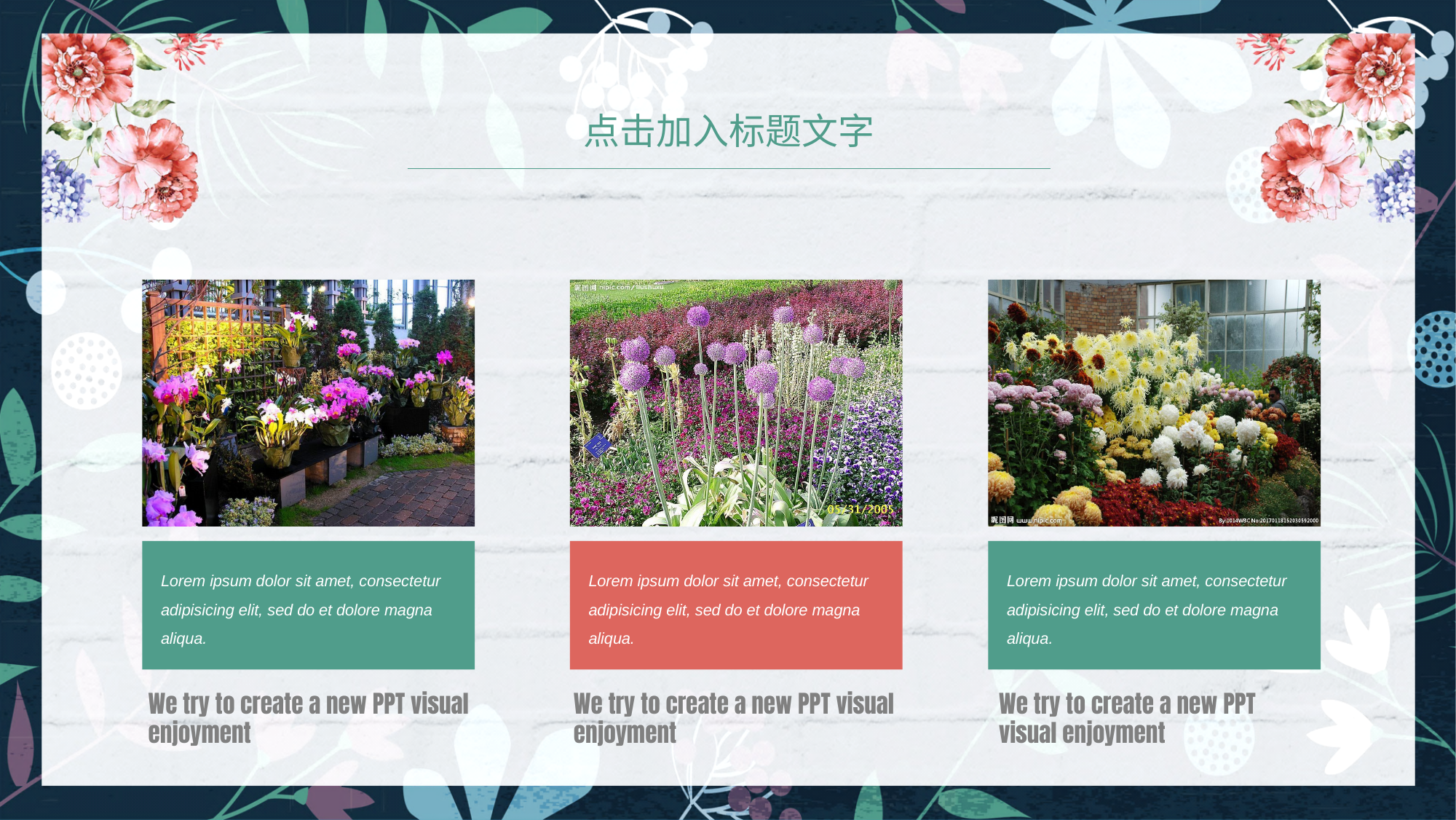

点击加入标题文字

Lorem ipsum dolor sit amet, consectetur adipisicing elit, sed do et dolore magna aliqua.
Lorem ipsum dolor sit amet, consectetur adipisicing elit, sed do et dolore magna aliqua.
Lorem ipsum dolor sit amet, consectetur adipisicing elit, sed do et dolore magna aliqua.
We try to create a new PPT visual enjoyment
We try to create a new PPT visual enjoyment
We try to create a new PPT visual enjoyment